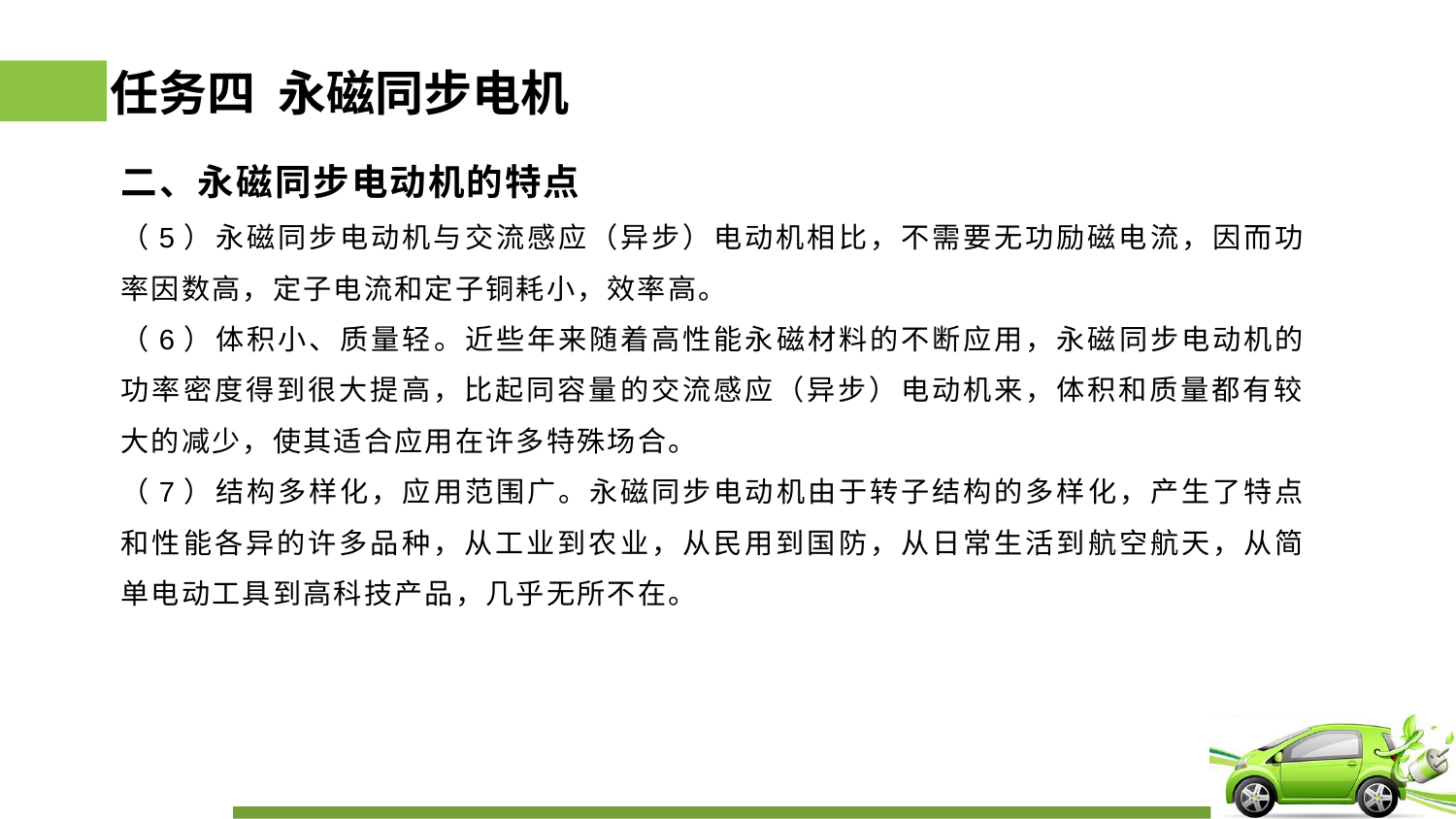

# 任务四  永磁同步电机
二、永磁同步电动机的特点
（5）永磁同步电动机与交流感应（异步）电动机相比，不需要无功励磁电流，因而功率因数高，定子电流和定子铜耗小，效率高。
（6）体积小、质量轻。近些年来随着高性能永磁材料的不断应用，永磁同步电动机的功率密度得到很大提高，比起同容量的交流感应（异步）电动机来，体积和质量都有较大的减少，使其适合应用在许多特殊场合。
（7）结构多样化，应用范围广。永磁同步电动机由于转子结构的多样化，产生了特点和性能各异的许多品种，从工业到农业，从民用到国防，从日常生活到航空航天，从简单电动工具到高科技产品，几乎无所不在。